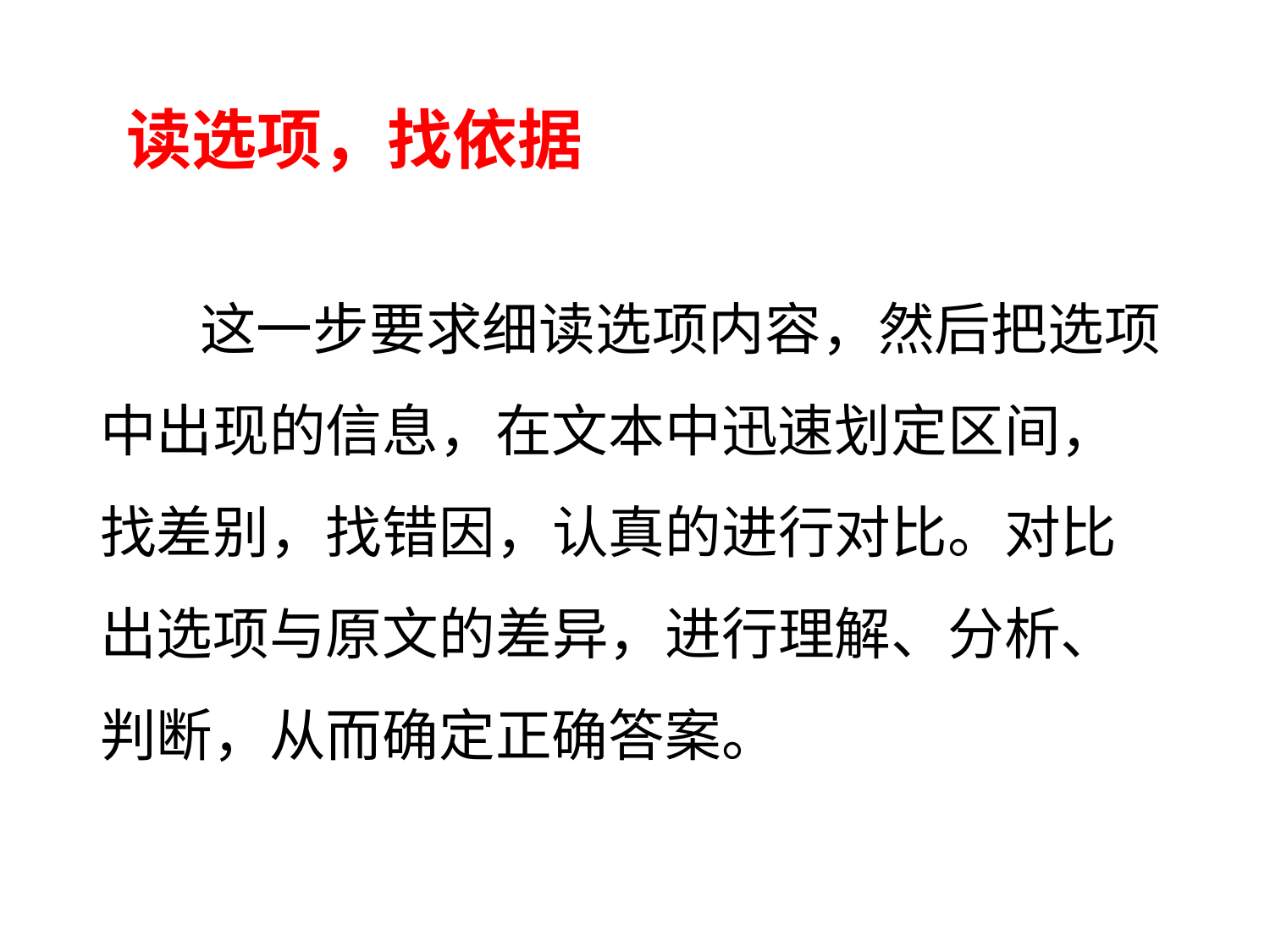

# 读选项，找依据
这一步要求细读选项内容，然后把选项中出现的信息，在文本中迅速划定区间，找差别，找错因，认真的进行对比。对比出选项与原文的差异，进行理解、分析、判断，从而确定正确答案。